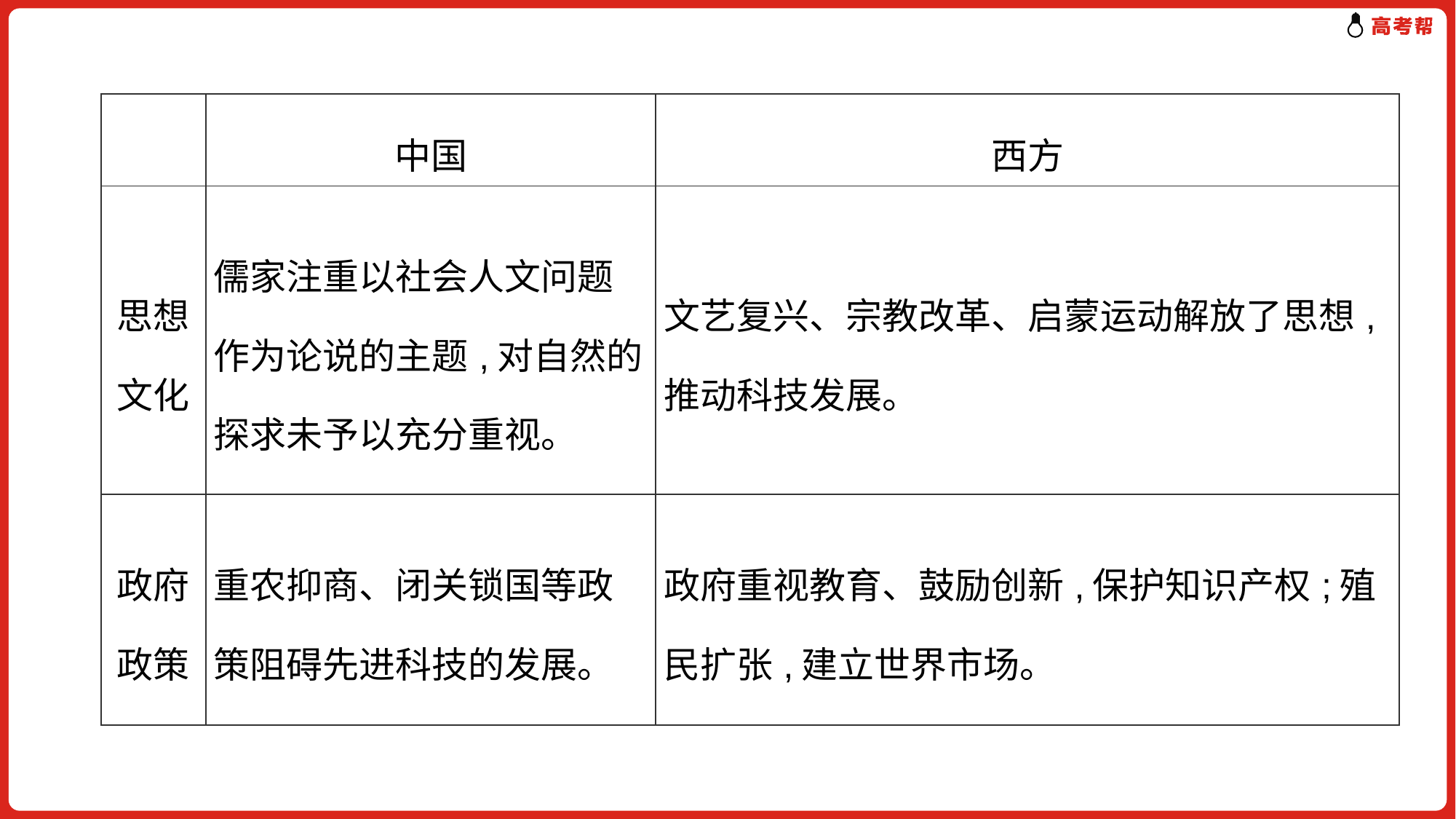

|  | 中国 | 西方 |
| --- | --- | --- |
| 思想文化 | 儒家注重以社会人文问题作为论说的主题,对自然的探求未予以充分重视。 | 文艺复兴、宗教改革、启蒙运动解放了思想,推动科技发展。 |
| 政府政策 | 重农抑商、闭关锁国等政策阻碍先进科技的发展。 | 政府重视教育、鼓励创新,保护知识产权;殖民扩张,建立世界市场。 |